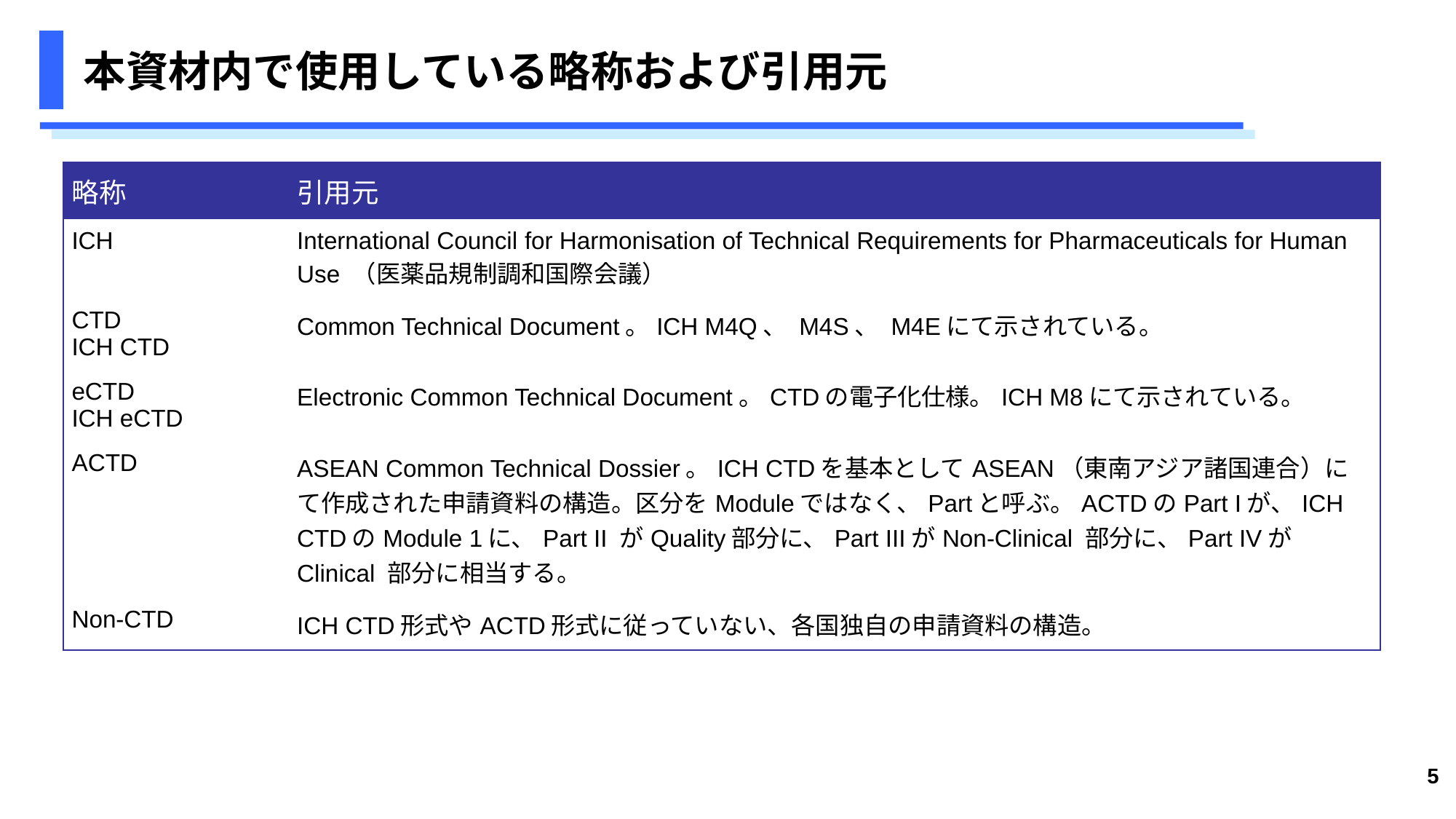

# 本資材内で使用している略称および引用元
| 略称 | 引用元 |
| --- | --- |
| ICH | International Council for Harmonisation of Technical Requirements for Pharmaceuticals for Human Use （医薬品規制調和国際会議） |
| CTD ICH CTD | Common Technical Document。ICH M4Q、 M4S、 M4Eにて示されている。 |
| eCTD ICH eCTD | Electronic Common Technical Document。CTDの電子化仕様。ICH M8にて示されている。 |
| ACTD | ASEAN Common Technical Dossier。ICH CTDを基本としてASEAN（東南アジア諸国連合）にて作成された申請資料の構造。区分をModuleではなく、Partと呼ぶ。ACTDのPart Iが、ICH CTDのModule 1に、Part II がQuality部分に、Part IIIがNon-Clinical 部分に、Part IVがClinical 部分に相当する。 |
| Non-CTD | ICH CTD形式やACTD形式に従っていない、各国独自の申請資料の構造。 |
5